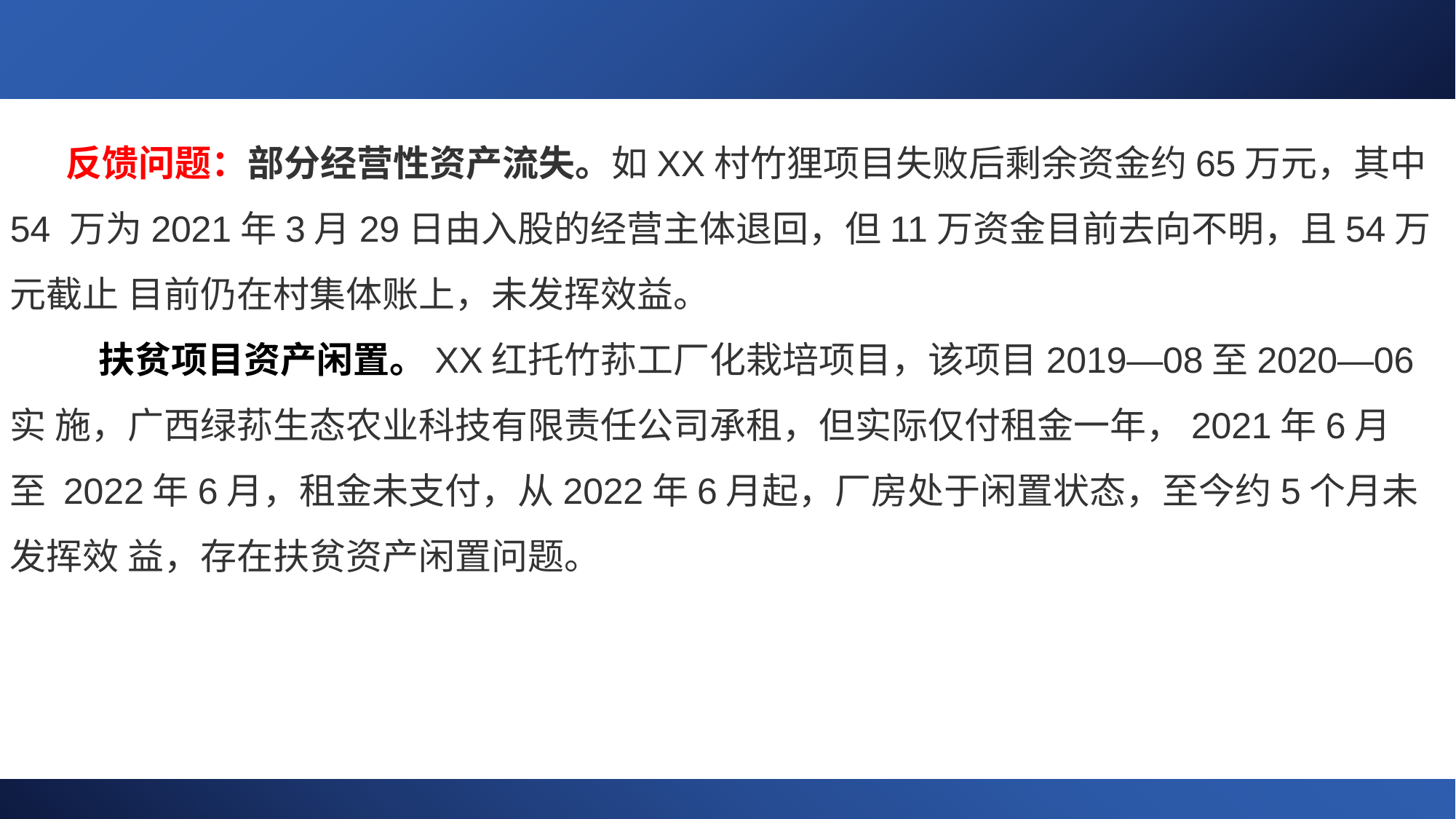

反馈问题：部分经营性资产流失。如XX村竹狸项目失败后剩余资金约65万元，其中54 万为2021年3月29日由入股的经营主体退回，但11万资金目前去向不明，且54万元截止 目前仍在村集体账上，未发挥效益。
扶贫项目资产闲置。XX红托竹荪工厂化栽培项目，该项目2019—08至2020—06实 施，广西绿荪生态农业科技有限责任公司承租，但实际仅付租金一年，2021年6月至 2022年6月，租金未支付，从2022年6月起，厂房处于闲置状态，至今约5个月未发挥效 益，存在扶贫资产闲置问题。